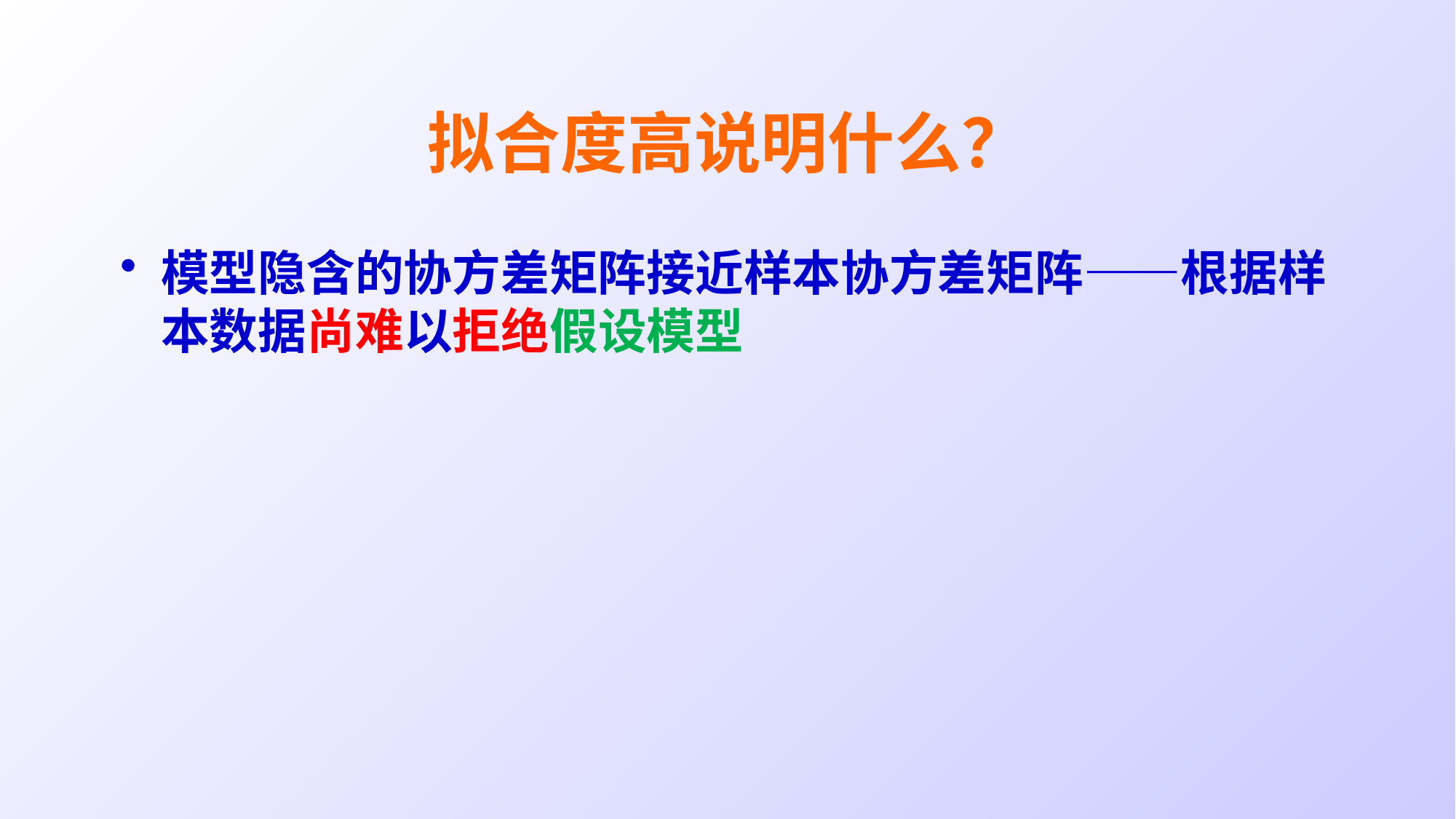

# 拟合度高说明什么？
模型隐含的协方差矩阵接近样本协方差矩阵——根据样本数据尚难以拒绝假设模型